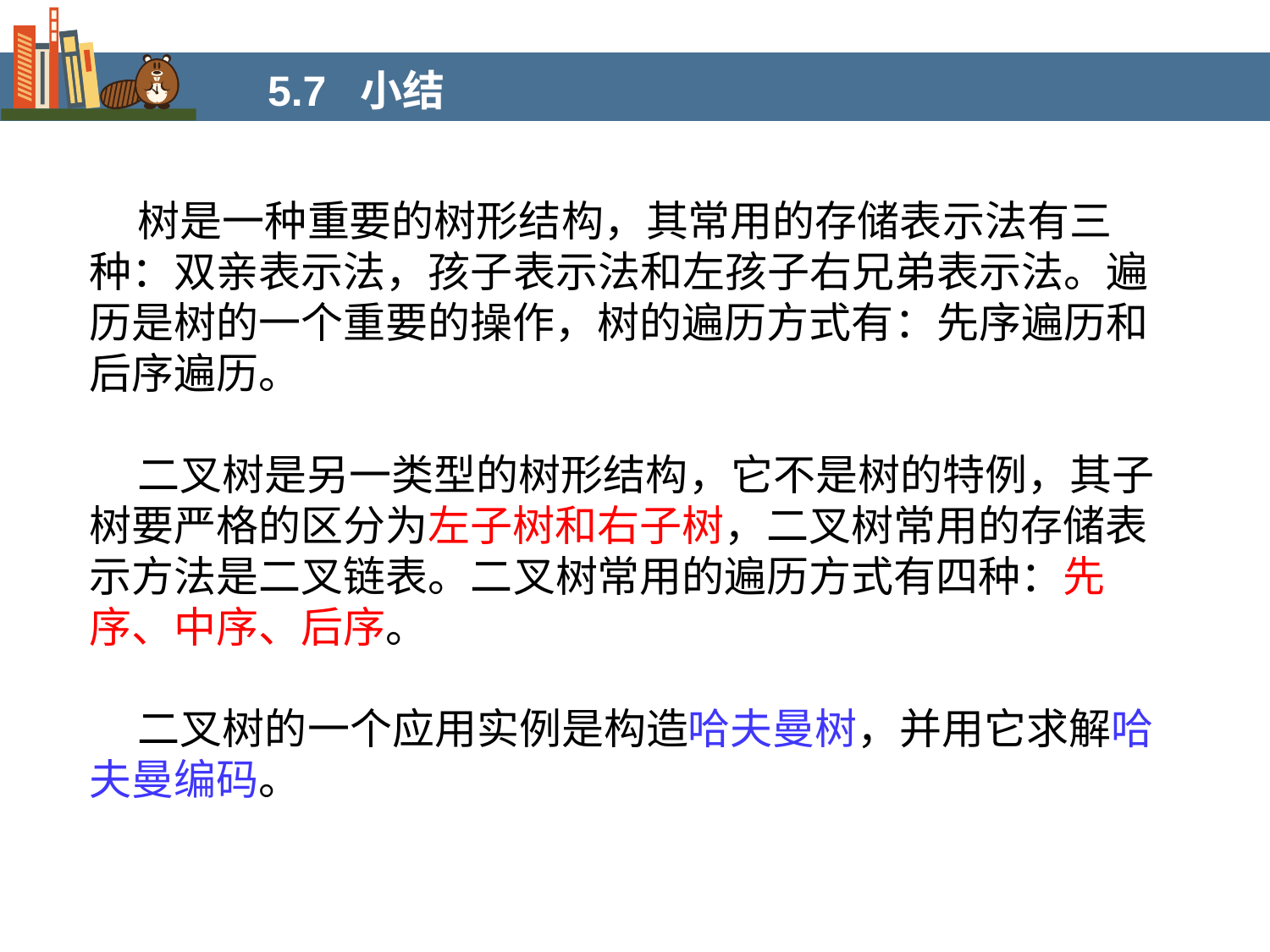

5.7  小结
    树是一种重要的树形结构，其常用的存储表示法有三种：双亲表示法，孩子表示法和左孩子右兄弟表示法。遍历是树的一个重要的操作，树的遍历方式有：先序遍历和后序遍历。

    二叉树是另一类型的树形结构，它不是树的特例，其子树要严格的区分为左子树和右子树，二叉树常用的存储表示方法是二叉链表。二叉树常用的遍历方式有四种：先序、中序、后序。

    二叉树的一个应用实例是构造哈夫曼树，并用它求解哈夫曼编码。